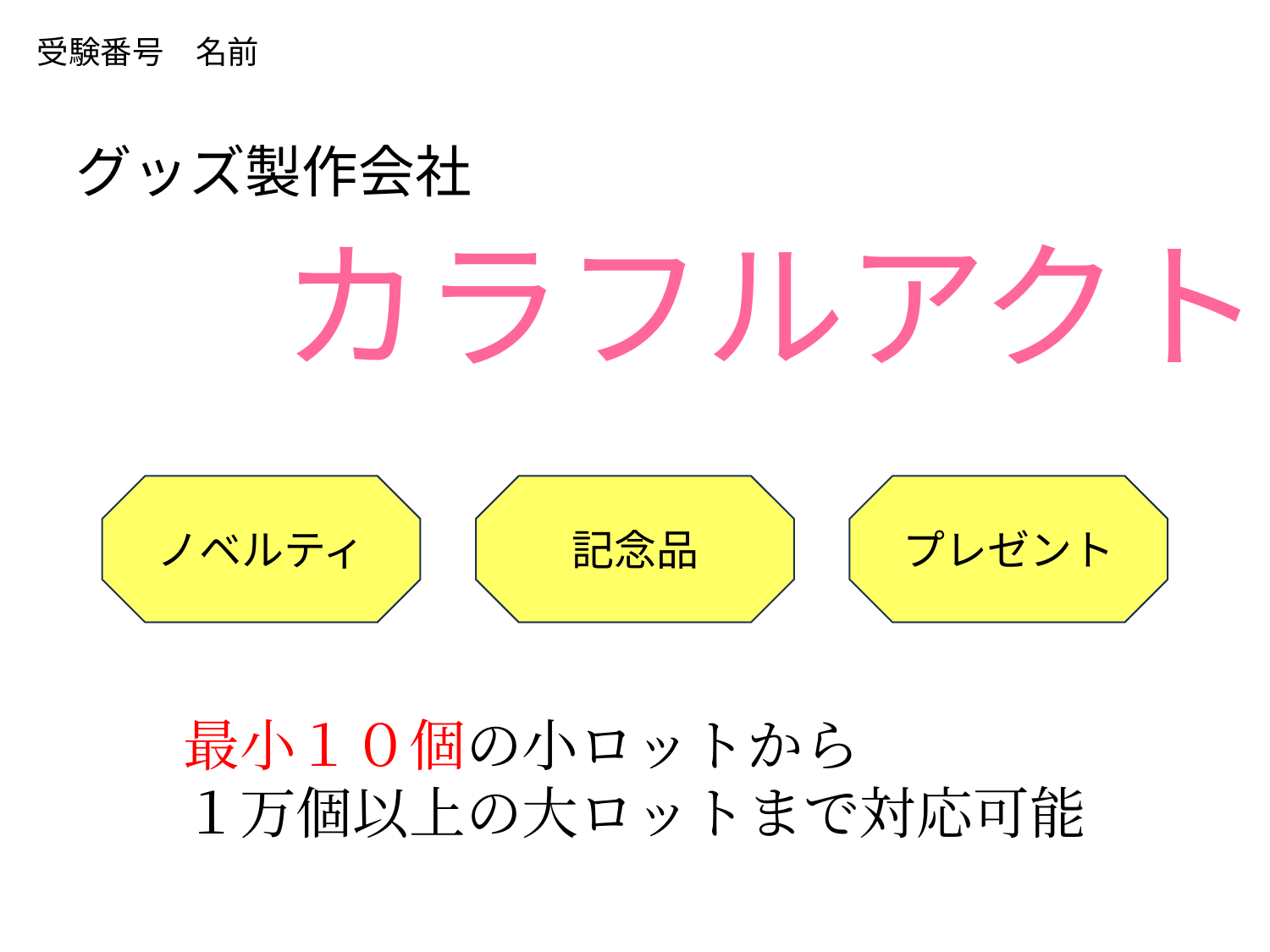

受験番号　名前
グッズ製作会社
カラフルアクト
ノベルティ
記念品
プレゼント
最小１０個の小ロットから
１万個以上の大ロットまで対応可能